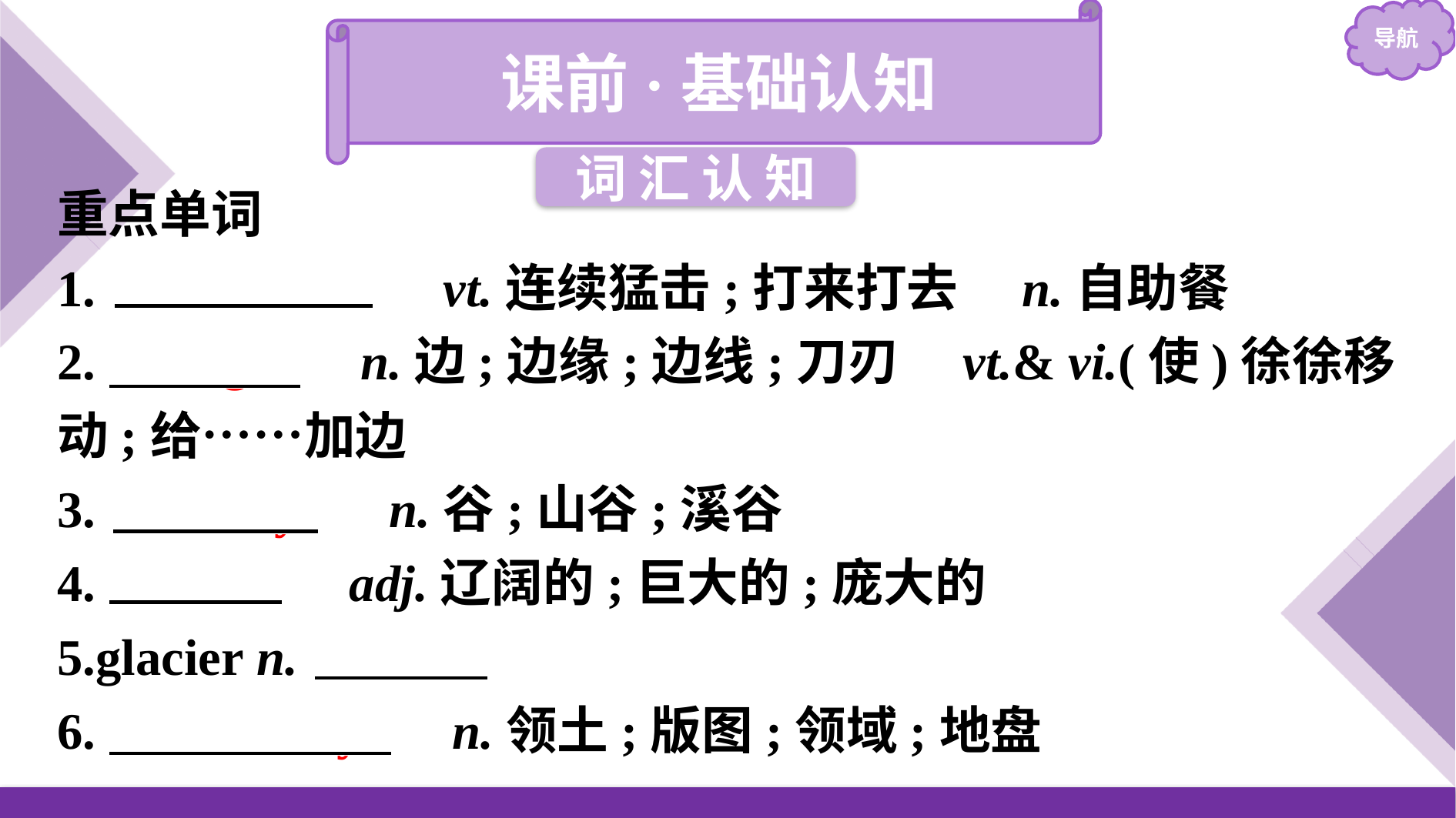

课前·基础认知
词 汇 认 知
重点单词
1.　buffet　　 vt.连续猛击;打来打去　n.自助餐
2.　edge　 n.边;边缘;边线;刀刃　vt.& vi.(使)徐徐移动;给……加边
3.　valley　 n.谷;山谷;溪谷
4.　vast　 adj.辽阔的;巨大的;庞大的
5.glacier n.　冰川
6.　territory　 n.领土;版图;领域;地盘